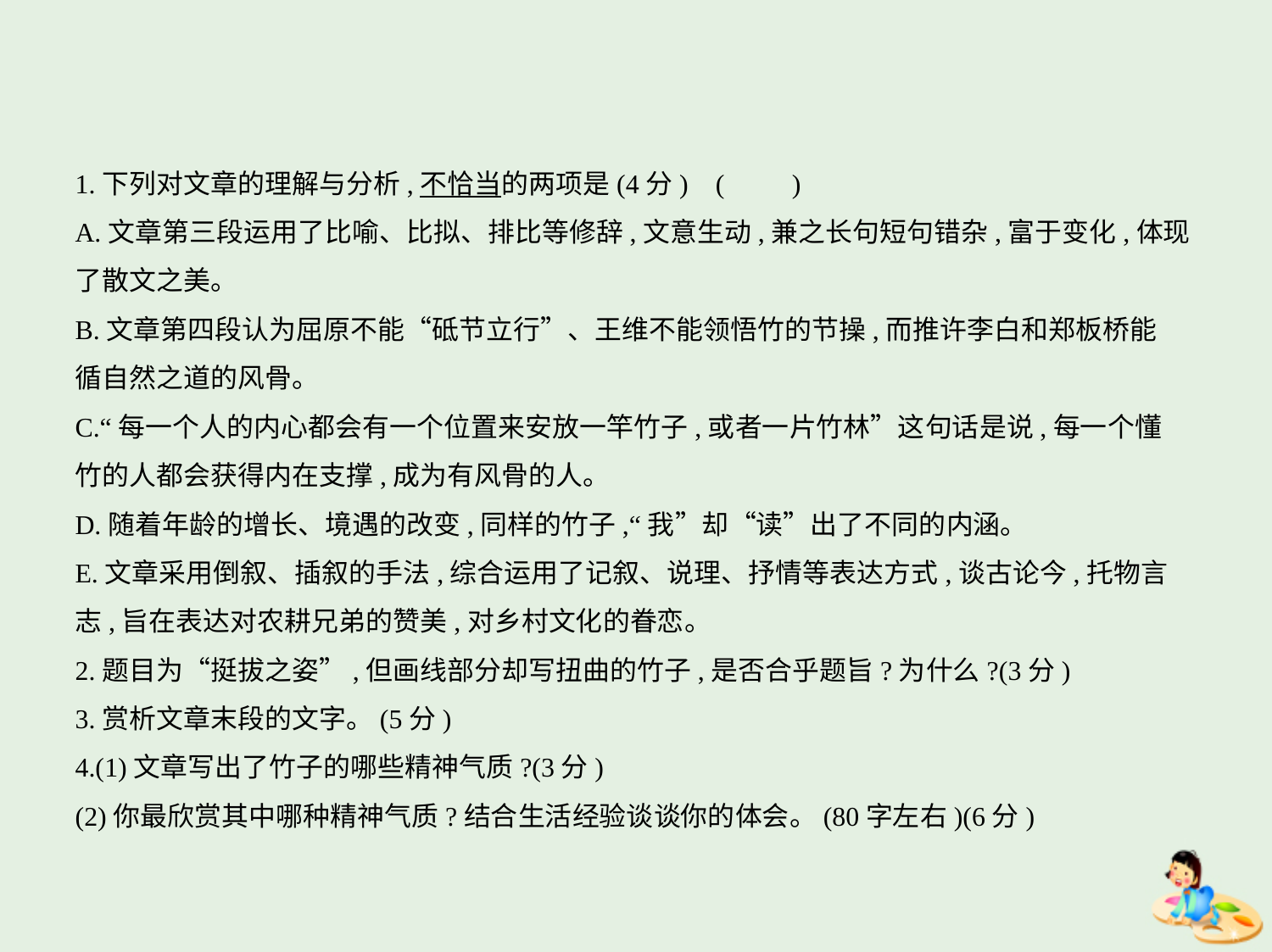

1.下列对文章的理解与分析,不恰当的两项是(4分) (　　)
A.文章第三段运用了比喻、比拟、排比等修辞,文意生动,兼之长句短句错杂,富于变化,体现
了散文之美。
B.文章第四段认为屈原不能“砥节立行”、王维不能领悟竹的节操,而推许李白和郑板桥能
循自然之道的风骨。
C.“每一个人的内心都会有一个位置来安放一竿竹子,或者一片竹林”这句话是说,每一个懂
竹的人都会获得内在支撑,成为有风骨的人。
D.随着年龄的增长、境遇的改变,同样的竹子,“我”却“读”出了不同的内涵。
E.文章采用倒叙、插叙的手法,综合运用了记叙、说理、抒情等表达方式,谈古论今,托物言
志,旨在表达对农耕兄弟的赞美,对乡村文化的眷恋。
2.题目为“挺拔之姿”,但画线部分却写扭曲的竹子,是否合乎题旨?为什么?(3分)
3.赏析文章末段的文字。(5分)
4.(1)文章写出了竹子的哪些精神气质?(3分)
(2)你最欣赏其中哪种精神气质?结合生活经验谈谈你的体会。(80字左右)(6分)